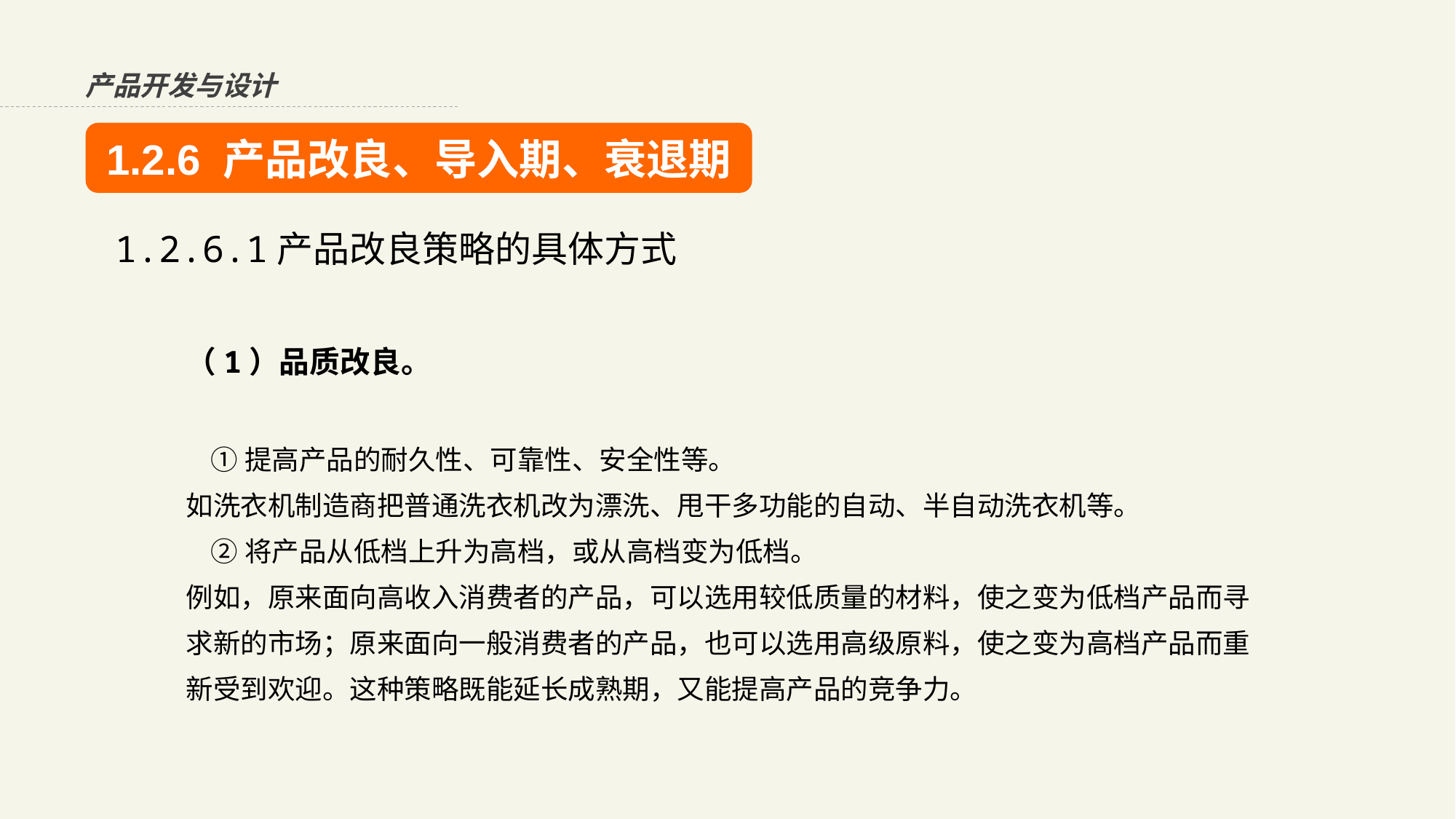

产品开发与设计
1.2.6 产品改良、导入期、衰退期
1.2.6.1产品改良策略的具体方式
（1）品质改良。

    ①提高产品的耐久性、可靠性、安全性等。 如洗衣机制造商把普通洗衣机改为漂洗、甩干多功能的自动、半自动洗衣机等。     ②将产品从低档上升为高档，或从高档变为低档。 例如，原来面向高收入消费者的产品，可以选用较低质量的材料，使之变为低档产品而寻求新的市场；原来面向一般消费者的产品，也可以选用高级原料，使之变为高档产品而重新受到欢迎。这种策略既能延长成熟期，又能提高产品的竞争力。